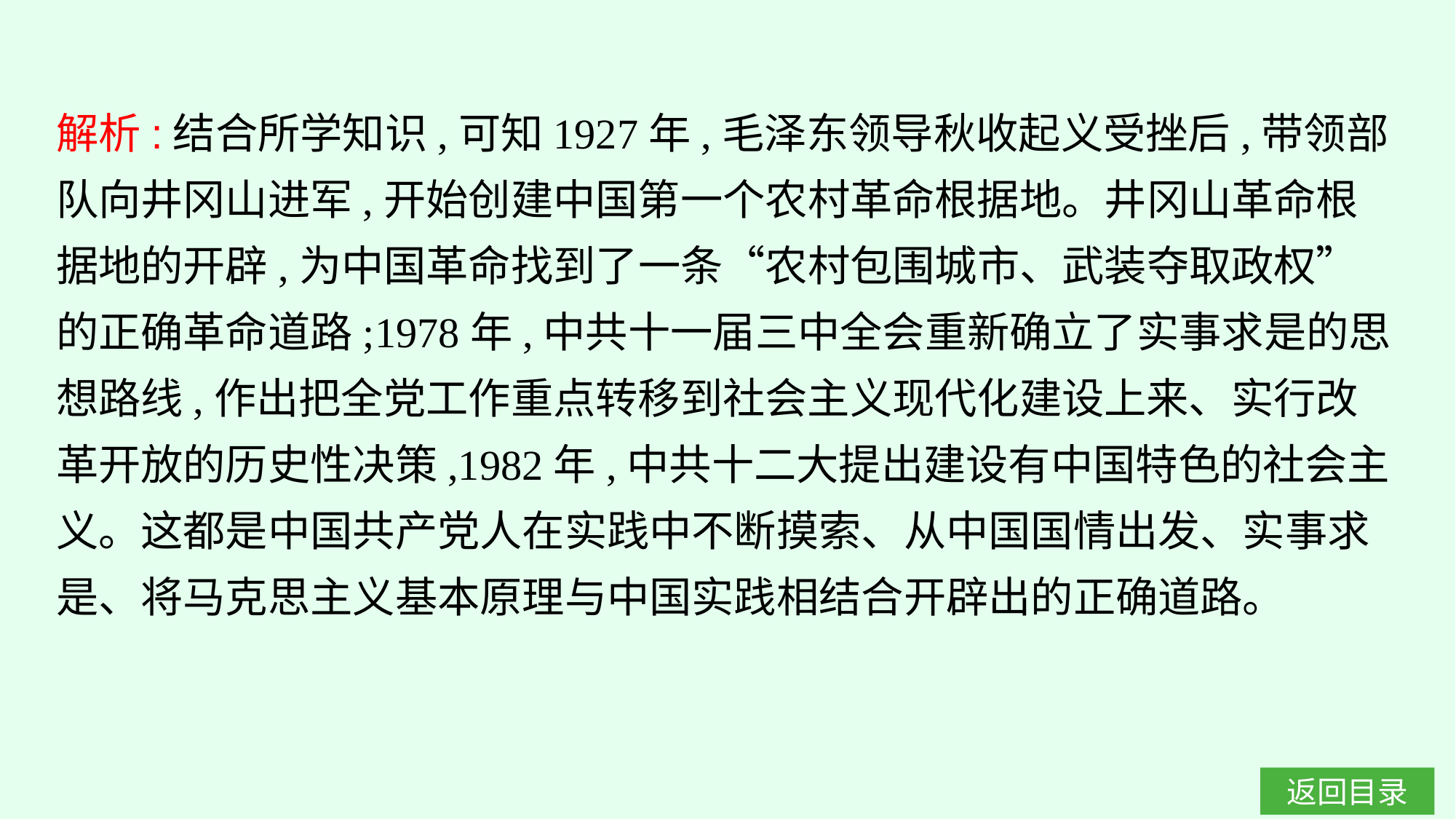

解析:结合所学知识,可知1927年,毛泽东领导秋收起义受挫后,带领部队向井冈山进军,开始创建中国第一个农村革命根据地。井冈山革命根据地的开辟,为中国革命找到了一条“农村包围城市、武装夺取政权”的正确革命道路;1978年,中共十一届三中全会重新确立了实事求是的思想路线,作出把全党工作重点转移到社会主义现代化建设上来、实行改革开放的历史性决策,1982年,中共十二大提出建设有中国特色的社会主义。这都是中国共产党人在实践中不断摸索、从中国国情出发、实事求是、将马克思主义基本原理与中国实践相结合开辟出的正确道路。